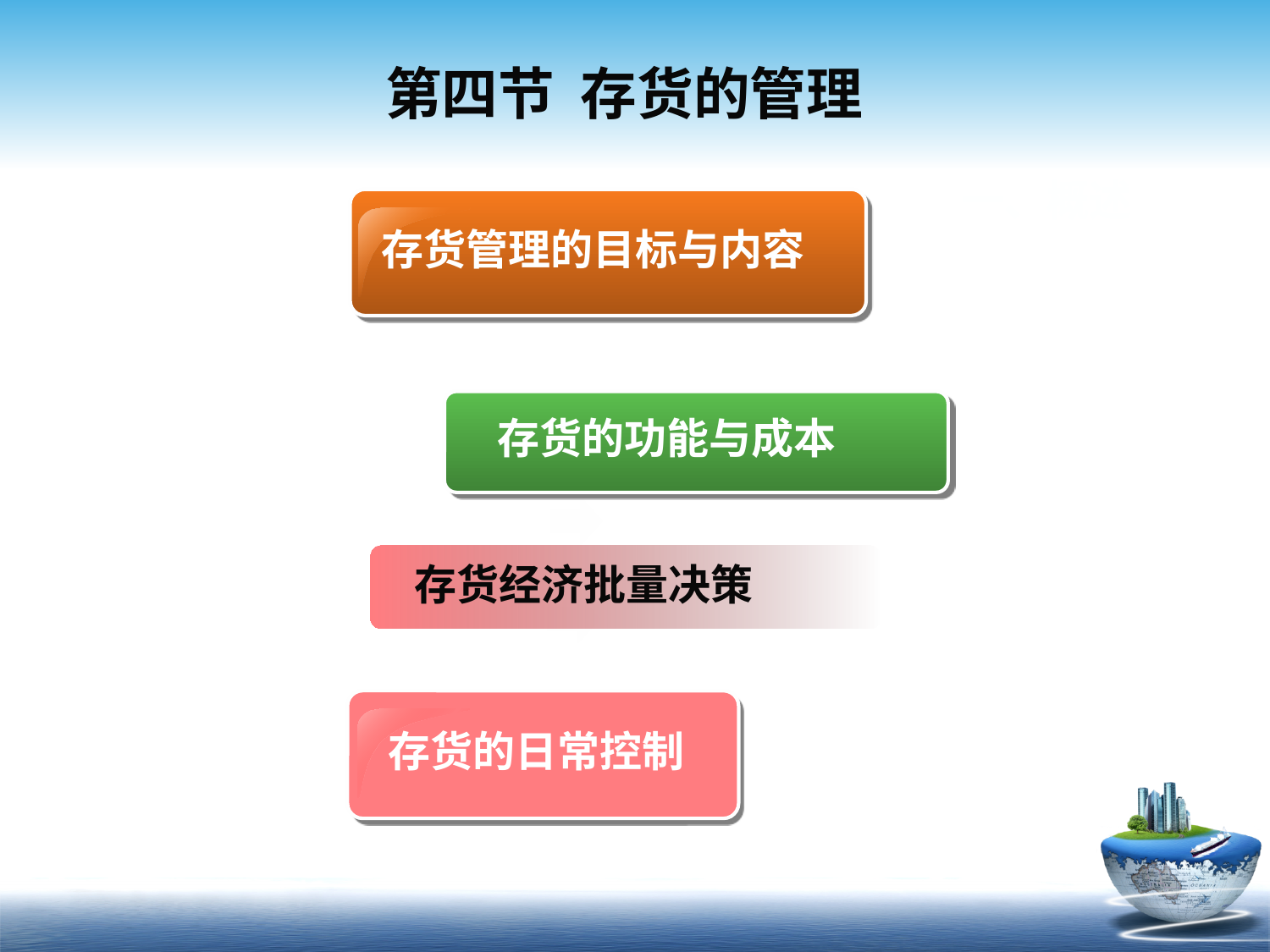

# 第四节  存货的管理
 一、概述

存货管理的目标与内容

存货的功能与成本

存货经济批量决策

存货的日常控制